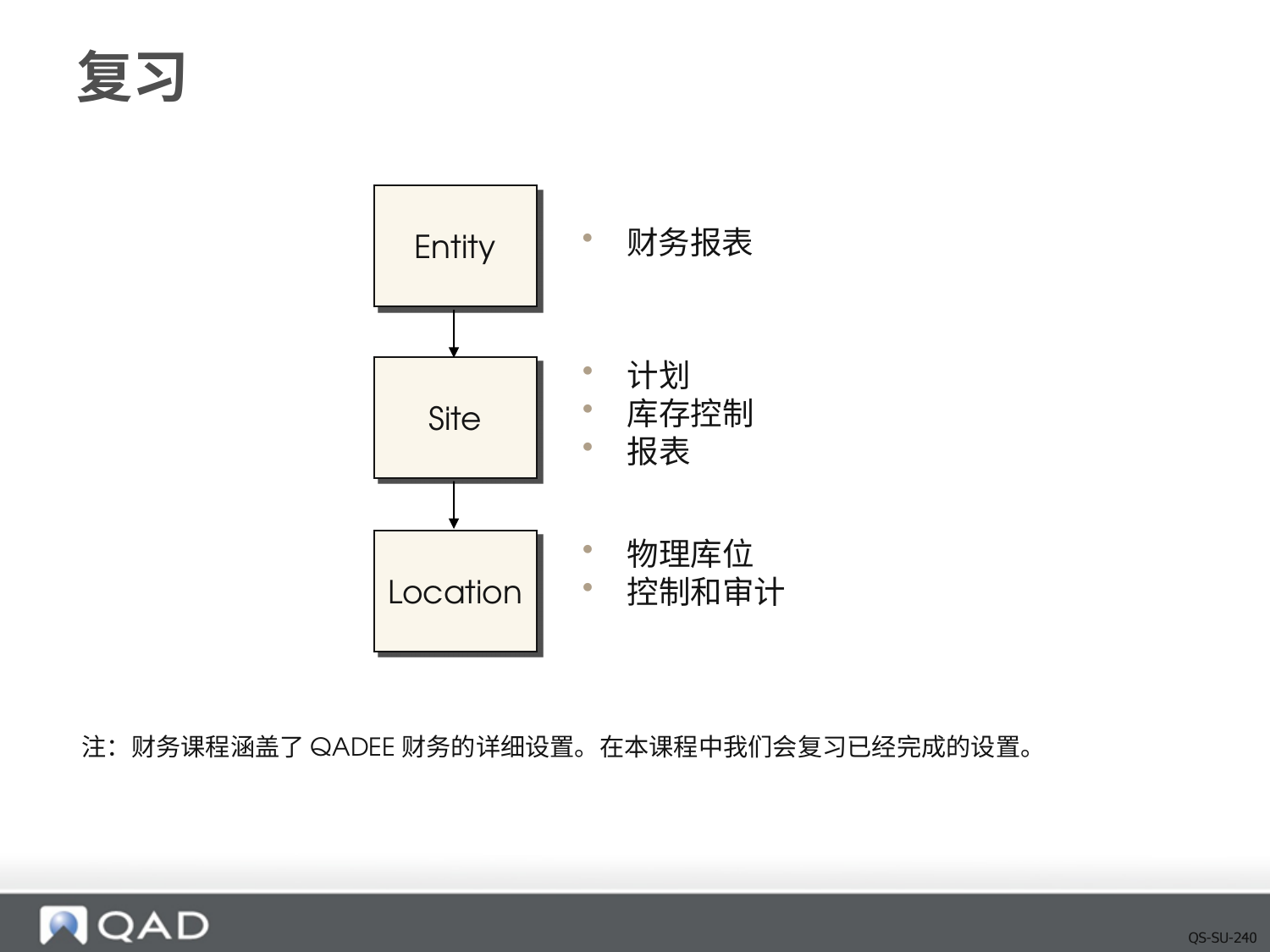

# 复习
Entity
 财务报表

 计划
 库存控制
 报表
Site

 物理库位
 控制和审计
Location
注：财务课程涵盖了QADEE财务的详细设置。在本课程中我们会复习已经完成的设置。
QS-SU-240